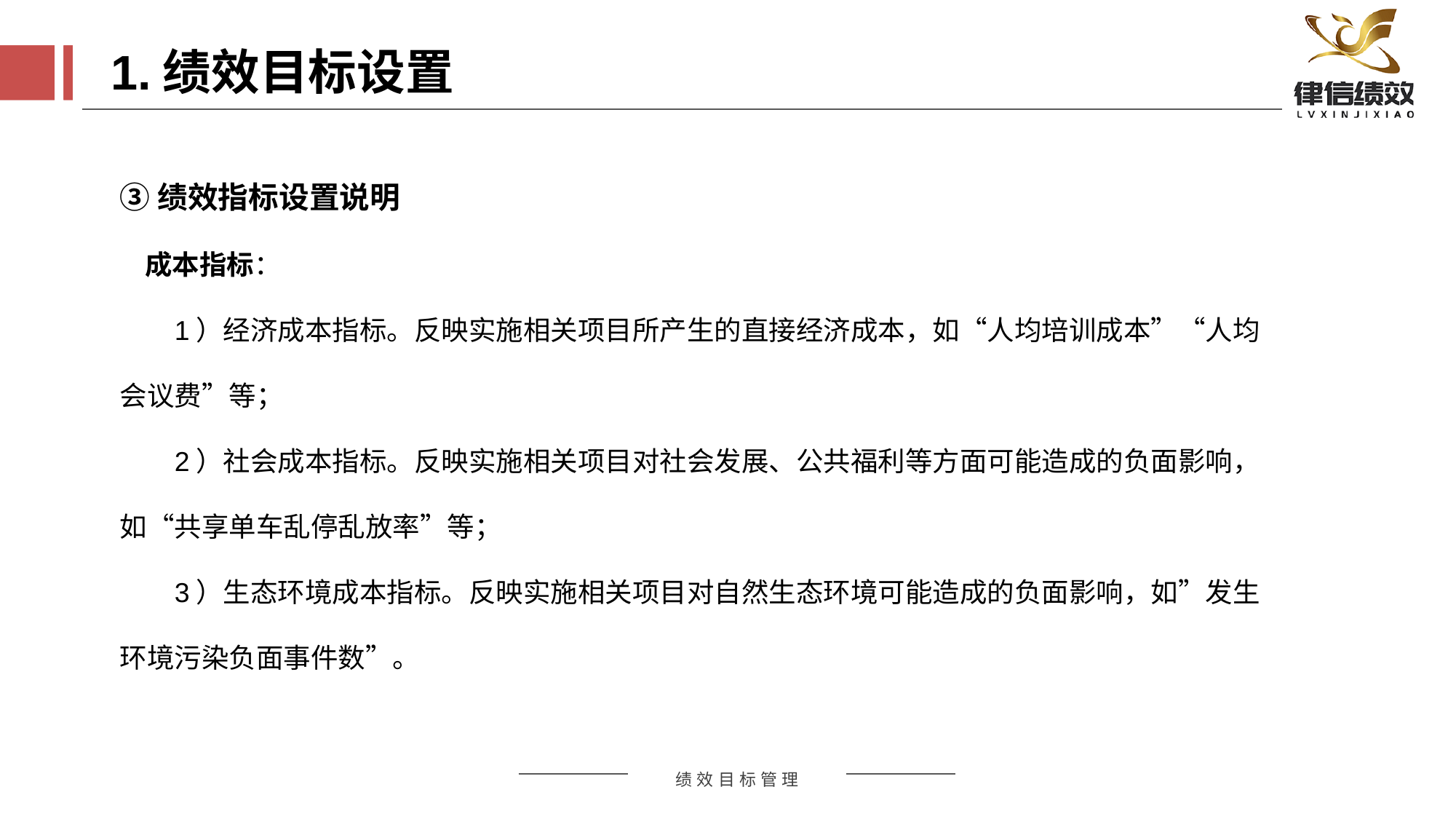

1.绩效目标设置
③绩效指标设置说明
   成本指标：
1）经济成本指标。反映实施相关项目所产生的直接经济成本，如“人均培训成本”“人均会议费”等；
2）社会成本指标。反映实施相关项目对社会发展、公共福利等方面可能造成的负面影响，如“共享单车乱停乱放率”等；
3）生态环境成本指标。反映实施相关项目对自然生态环境可能造成的负面影响，如”发生环境污染负面事件数”。